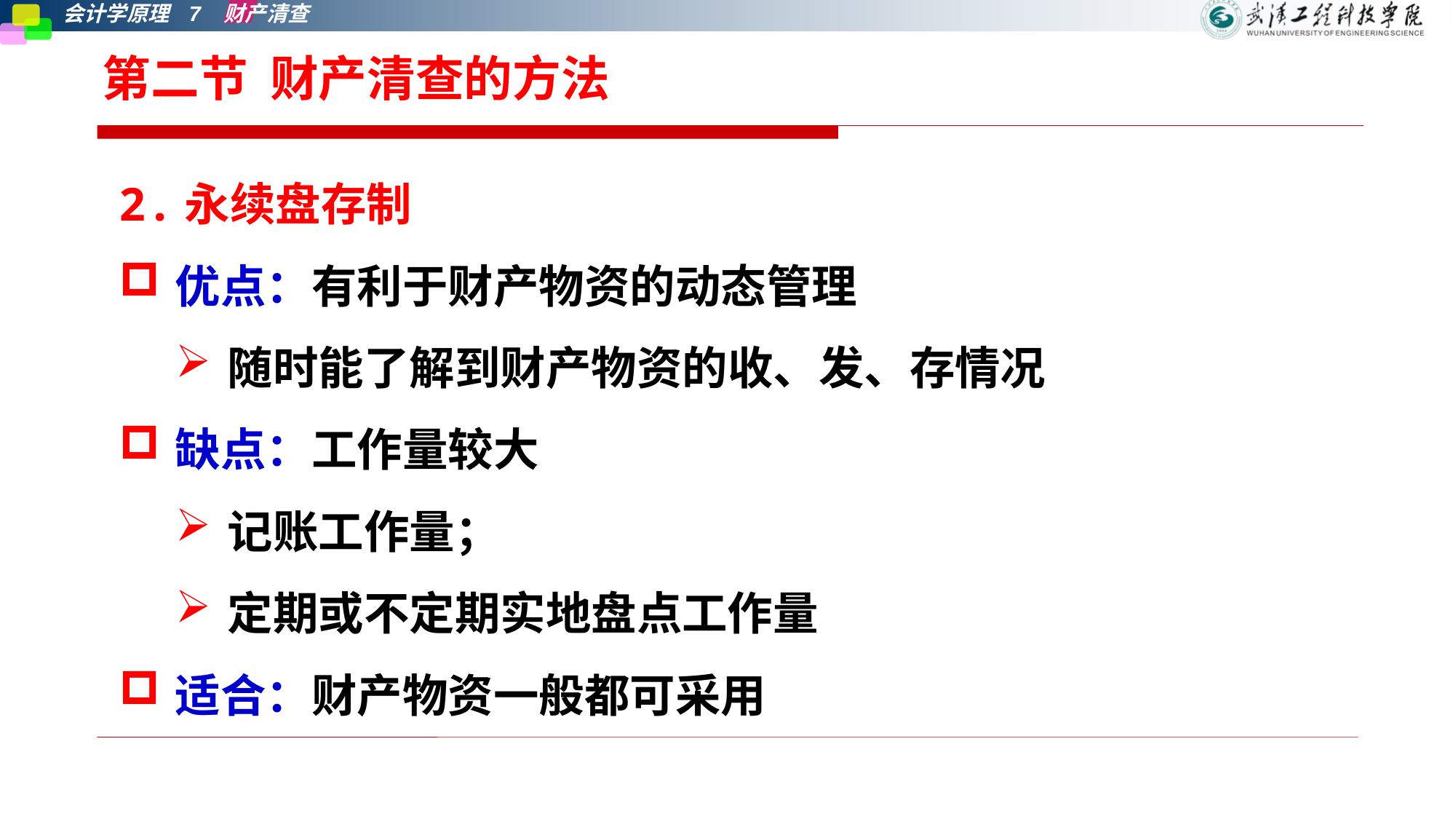

# 第二节  财产清查的方法
2.永续盘存制
优点：有利于财产物资的动态管理
随时能了解到财产物资的收、发、存情况
缺点：工作量较大
记账工作量；
定期或不定期实地盘点工作量
适合：财产物资一般都可采用